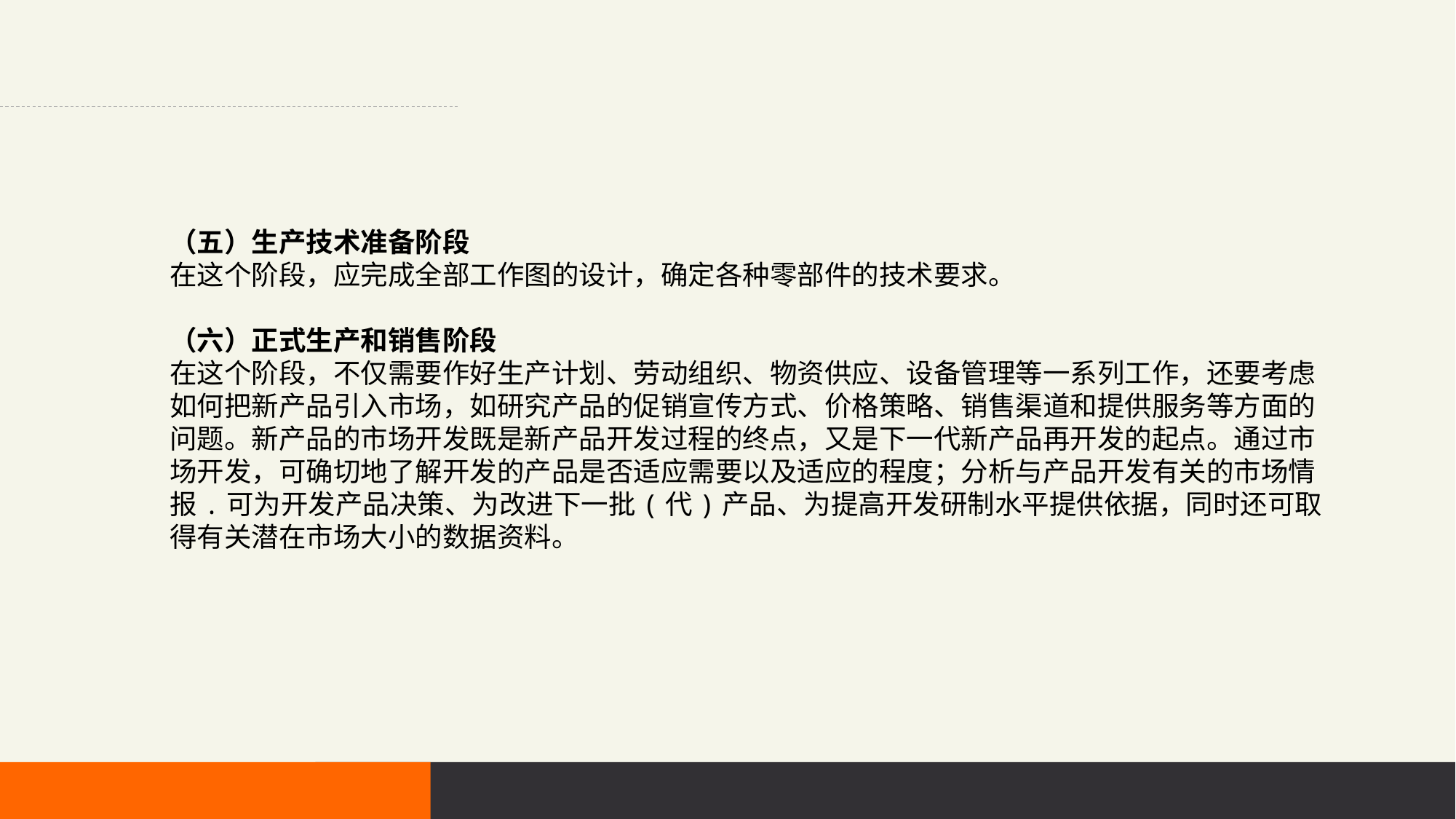

（五）生产技术准备阶段
在这个阶段，应完成全部工作图的设计，确定各种零部件的技术要求。

（六）正式生产和销售阶段
在这个阶段，不仅需要作好生产计划、劳动组织、物资供应、设备管理等一系列工作，还要考虑如何把新产品引入市场，如研究产品的促销宣传方式、价格策略、销售渠道和提供服务等方面的问题。新产品的市场开发既是新产品开发过程的终点，又是下一代新产品再开发的起点。通过市场开发，可确切地了解开发的产品是否适应需要以及适应的程度；分析与产品开发有关的市场情报.可为开发产品决策、为改进下一批(代)产品、为提高开发研制水平提供依据，同时还可取得有关潜在市场大小的数据资料。